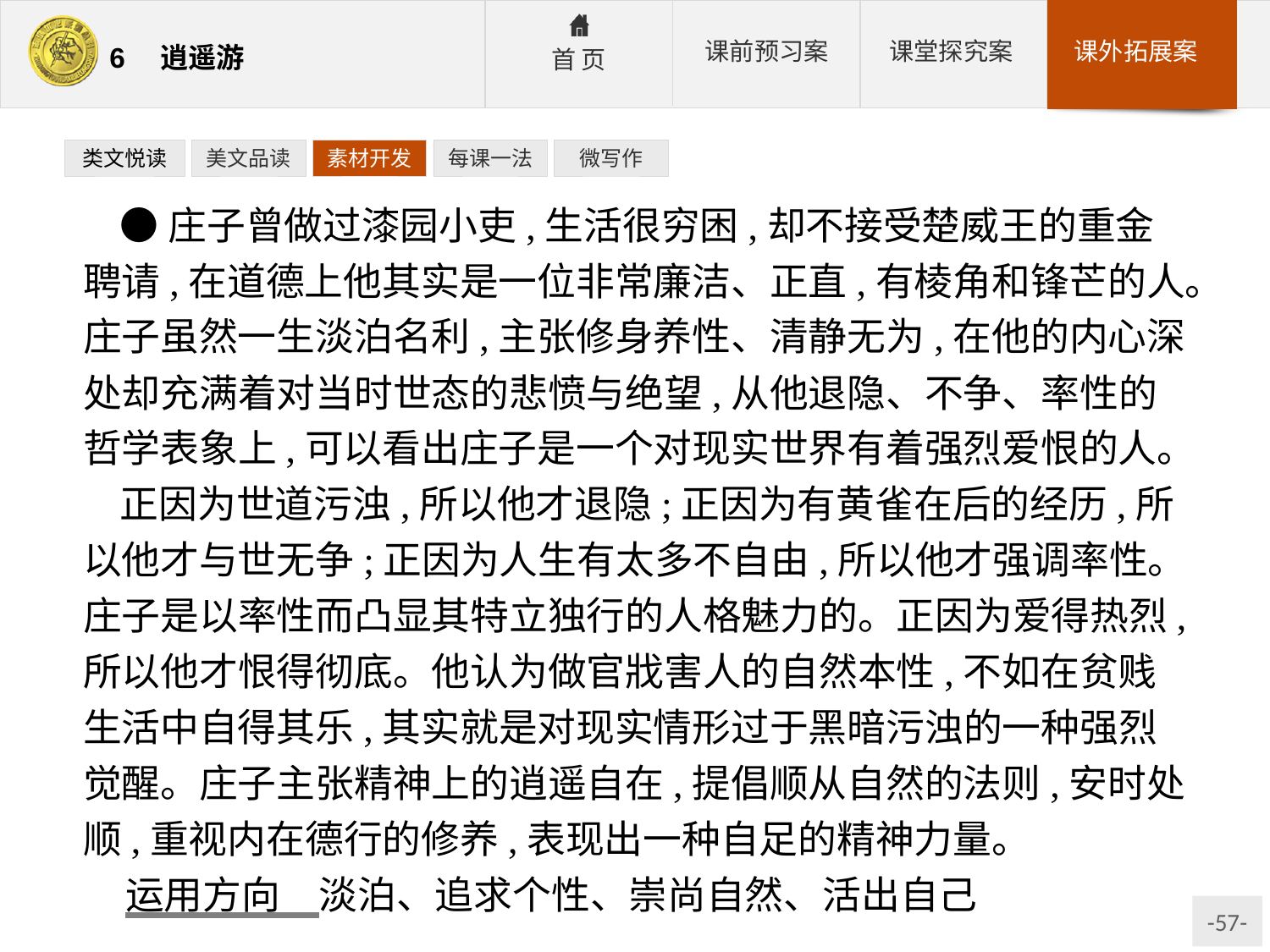

类文悦读
美文品读
素材开发
每课一法
微写作
●庄子曾做过漆园小吏,生活很穷困,却不接受楚威王的重金聘请,在道德上他其实是一位非常廉洁、正直,有棱角和锋芒的人。庄子虽然一生淡泊名利,主张修身养性、清静无为,在他的内心深处却充满着对当时世态的悲愤与绝望,从他退隐、不争、率性的哲学表象上,可以看出庄子是一个对现实世界有着强烈爱恨的人。
正因为世道污浊,所以他才退隐;正因为有黄雀在后的经历,所以他才与世无争;正因为人生有太多不自由,所以他才强调率性。庄子是以率性而凸显其特立独行的人格魅力的。正因为爱得热烈,所以他才恨得彻底。他认为做官戕害人的自然本性,不如在贫贱生活中自得其乐,其实就是对现实情形过于黑暗污浊的一种强烈觉醒。庄子主张精神上的逍遥自在,提倡顺从自然的法则,安时处顺,重视内在德行的修养,表现出一种自足的精神力量。
运用方向　淡泊、追求个性、崇尚自然、活出自己